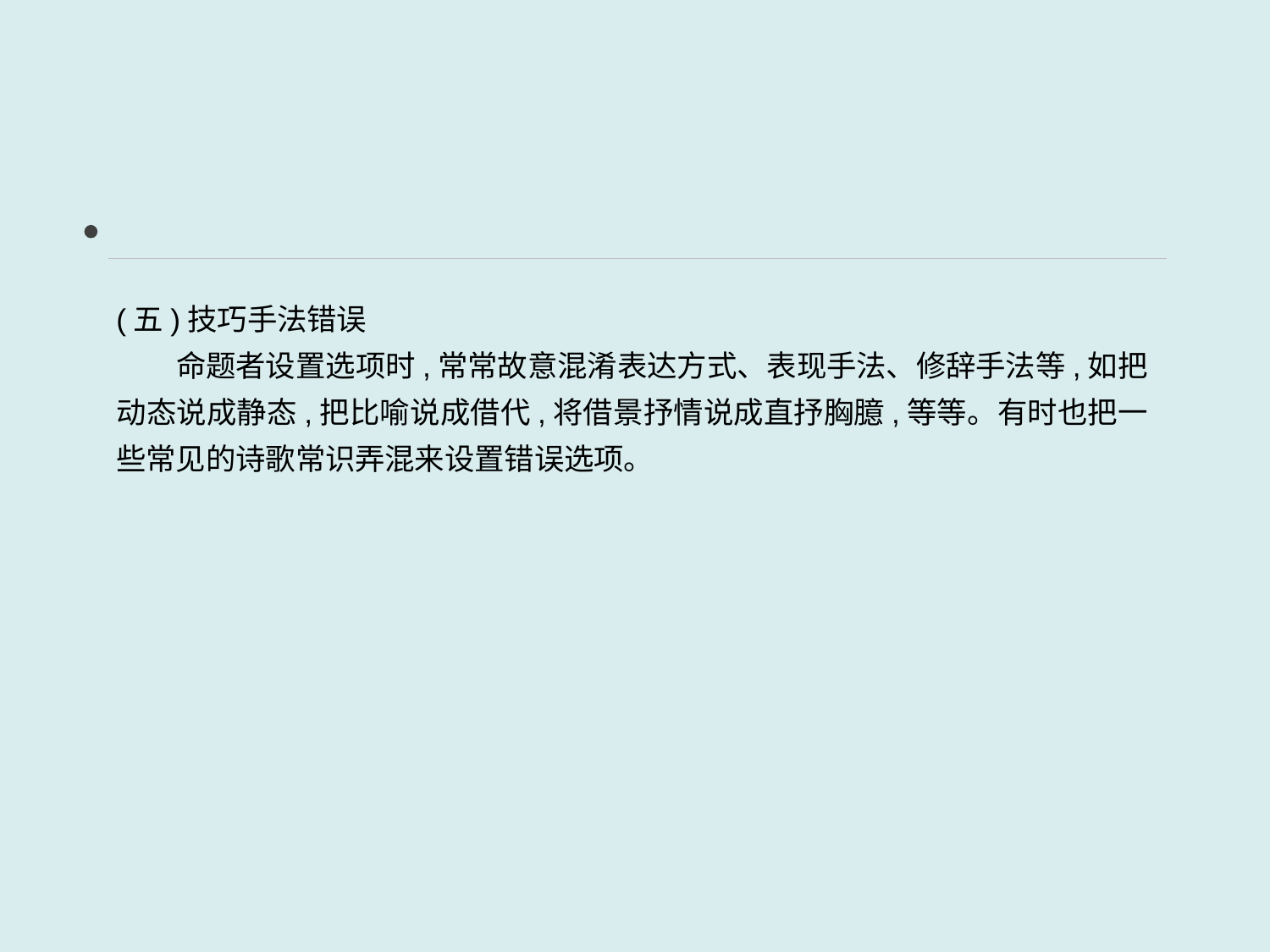

(五)技巧手法错误
　　命题者设置选项时,常常故意混淆表达方式、表现手法、修辞手法等,如把动态说成静态,把比喻说成借代,将借景抒情说成直抒胸臆,等等。有时也把一些常见的诗歌常识弄混来设置错误选项。